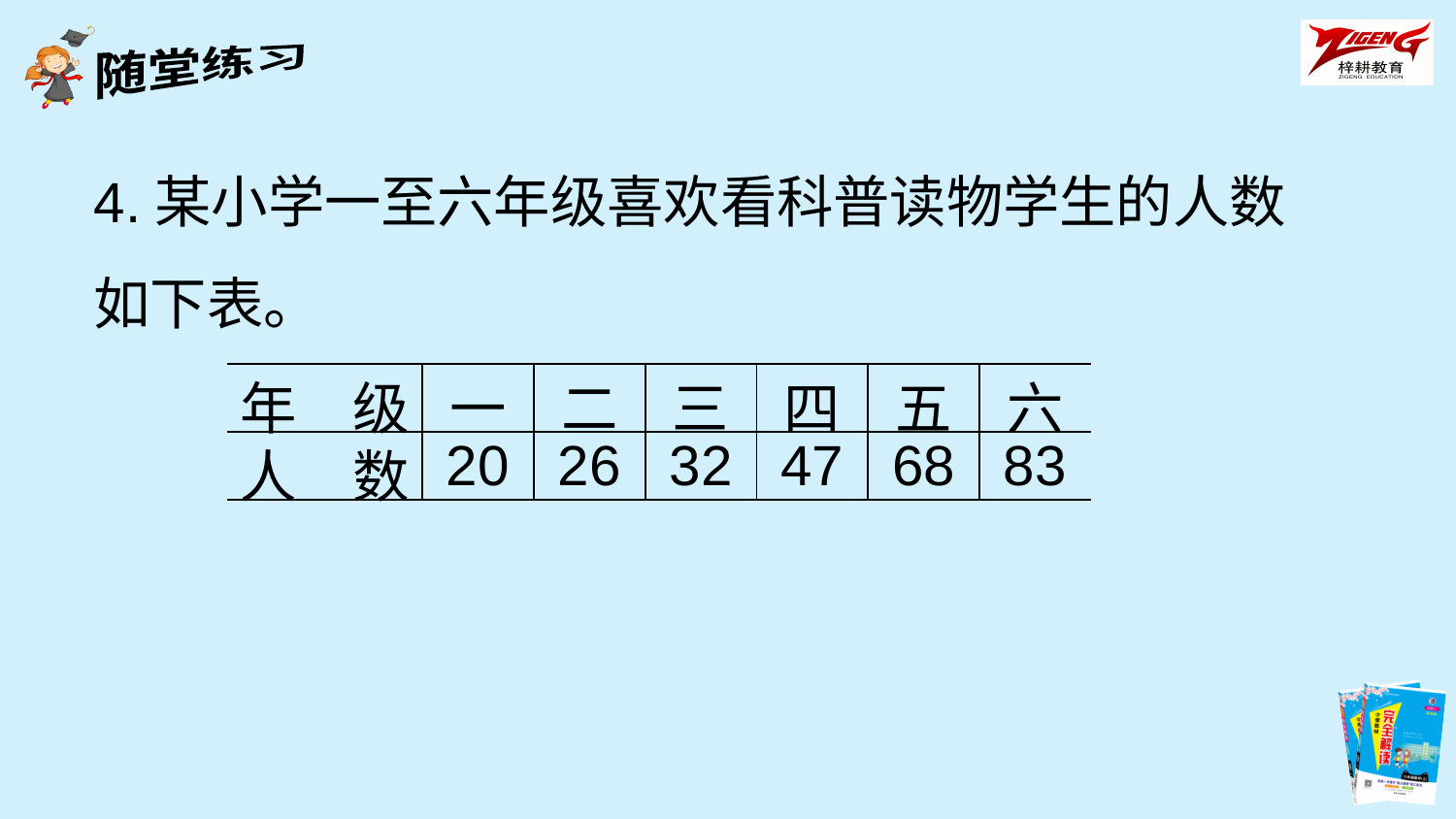

4.某小学一至六年级喜欢看科普读物学生的人数如下表。
| 年　级 | 一 | 二 | 三 | 四 | 五 | 六 |
| --- | --- | --- | --- | --- | --- | --- |
| 人　数 | 20 | 26 | 32 | 47 | 68 | 83 |